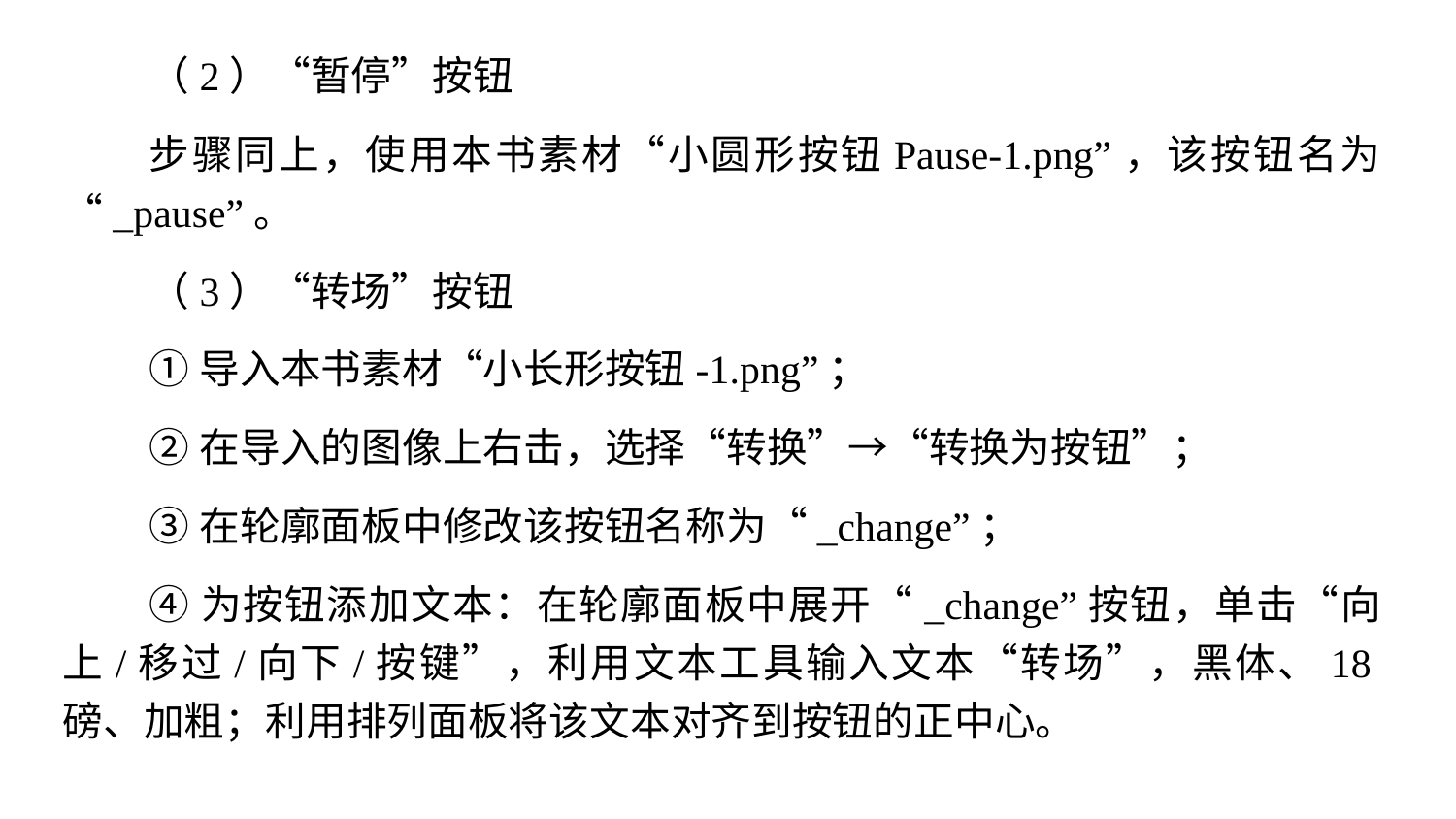

（2）“暂停”按钮
步骤同上，使用本书素材“小圆形按钮Pause-1.png”，该按钮名为“_pause”。
（3）“转场”按钮
①导入本书素材“小长形按钮-1.png”；
②在导入的图像上右击，选择“转换”→“转换为按钮”；
③在轮廓面板中修改该按钮名称为“_change”；
④为按钮添加文本：在轮廓面板中展开“_change”按钮，单击“向上/移过/向下/按键”，利用文本工具输入文本“转场”，黑体、18磅、加粗；利用排列面板将该文本对齐到按钮的正中心。